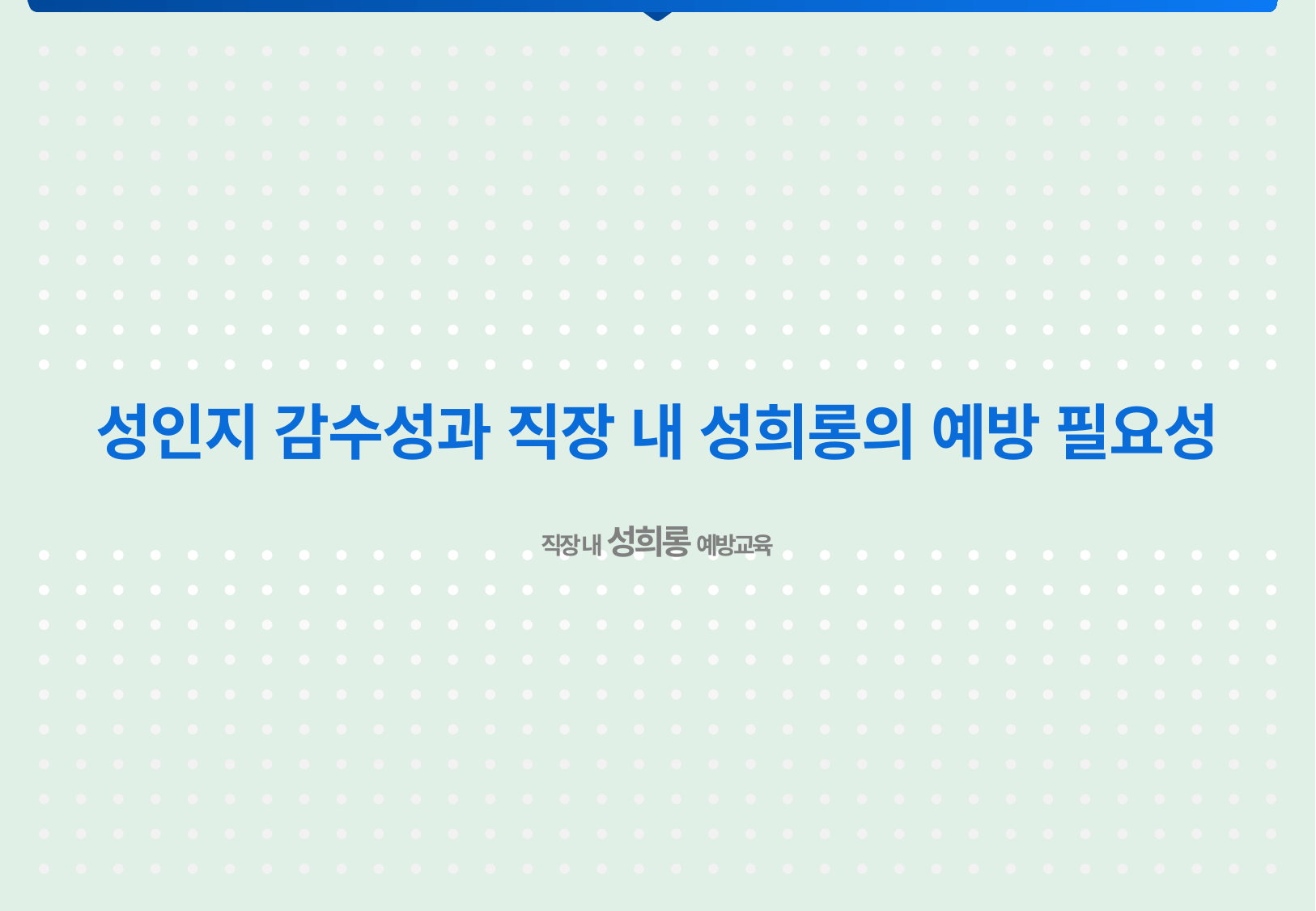

성인지 감수성과 직장 내 성희롱의 예방 필요성
직장 내 성희롱 예방교육